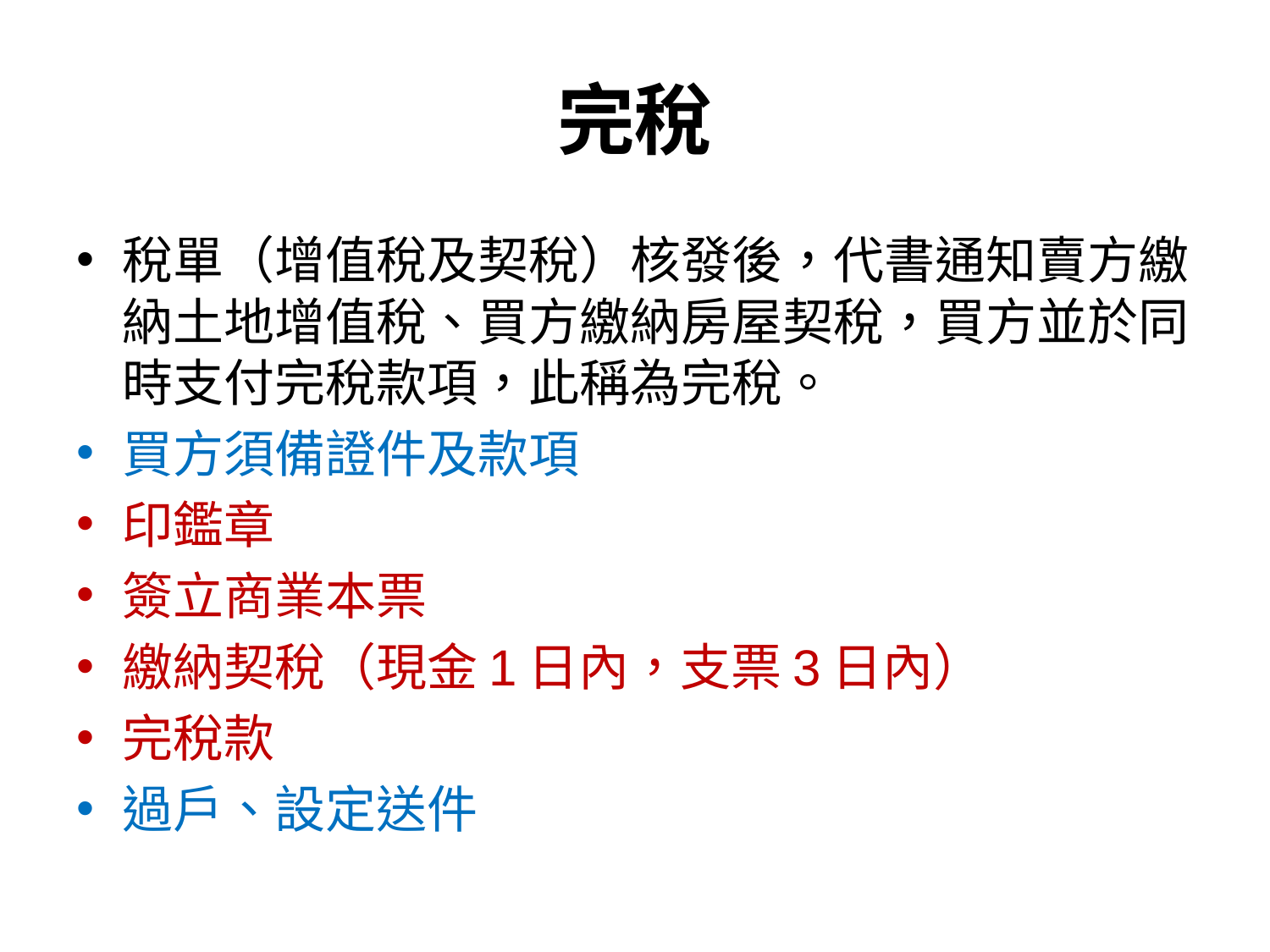

# 完稅
稅單（增值稅及契稅）核發後，代書通知賣方繳納土地增值稅、買方繳納房屋契稅，買方並於同時支付完稅款項，此稱為完稅。
買方須備證件及款項
印鑑章
簽立商業本票
繳納契稅（現金1日內，支票3日內）
完稅款
過戶、設定送件